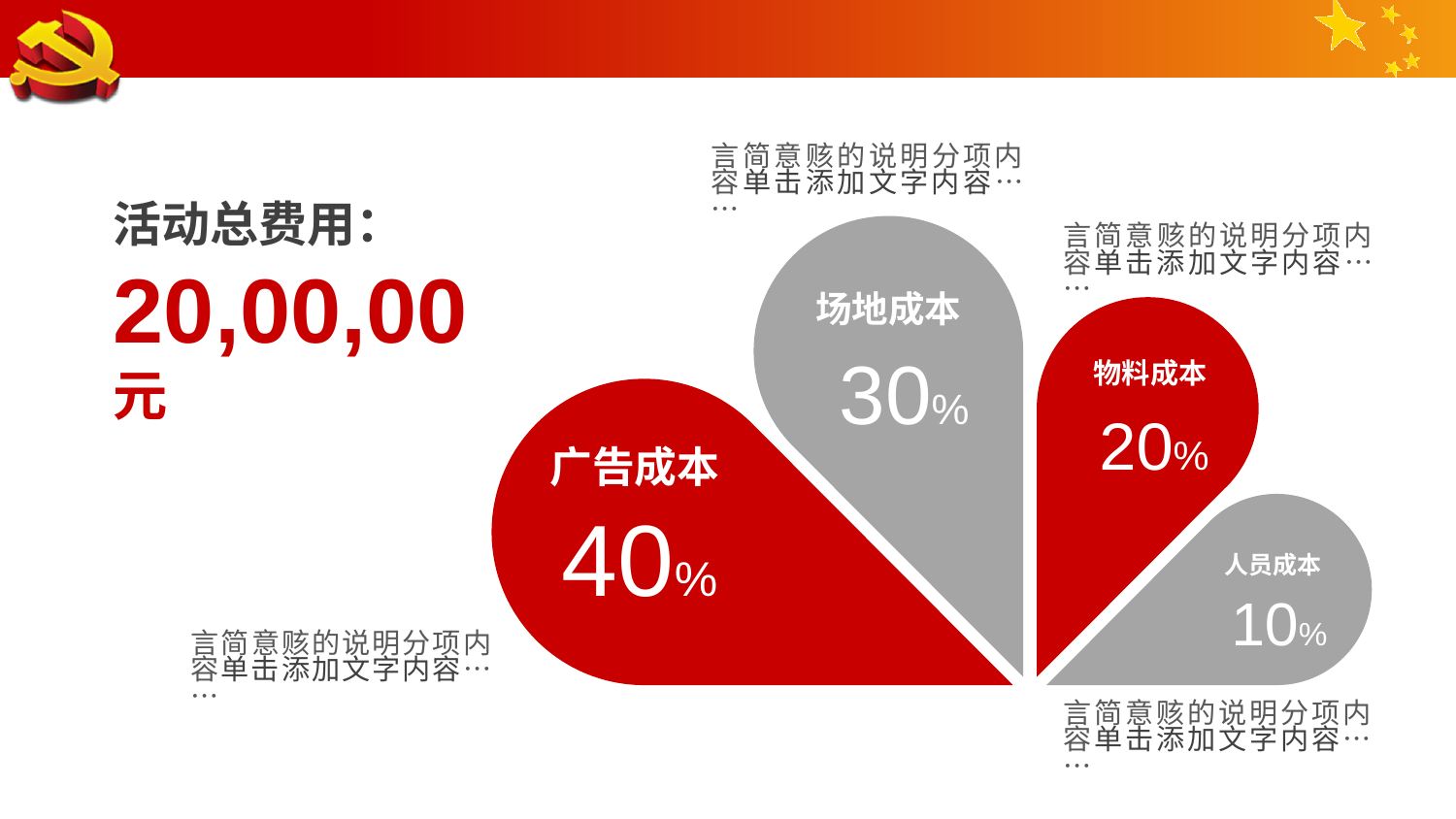

言简意赅的说明分项内容单击添加文字内容……
活动总费用：
20,00,00元

言简意赅的说明分项内容单击添加文字内容……
场地成本

30%
物料成本

20%
广告成本
40%

人员成本
10%
言简意赅的说明分项内容单击添加文字内容……
言简意赅的说明分项内容单击添加文字内容……